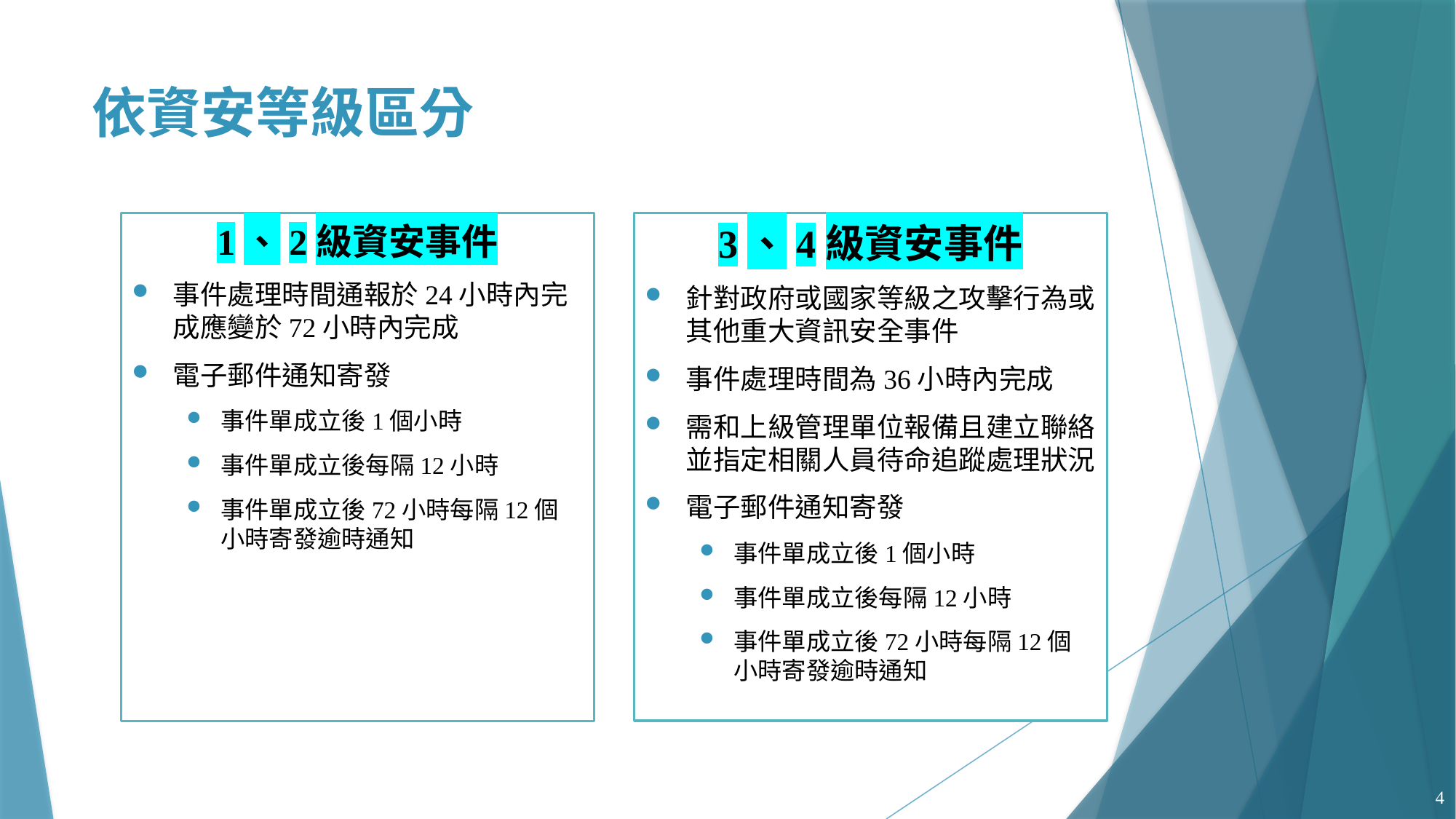

# 依資安等級區分
1、2級資安事件
事件處理時間通報於24小時內完成應變於72小時內完成
電子郵件通知寄發
事件單成立後1個小時
事件單成立後每隔12小時
事件單成立後72小時每隔12個小時寄發逾時通知
3、4級資安事件
針對政府或國家等級之攻擊行為或其他重大資訊安全事件
事件處理時間為36小時內完成
需和上級管理單位報備且建立聯絡並指定相關人員待命追蹤處理狀況
電子郵件通知寄發
事件單成立後1個小時
事件單成立後每隔12小時
事件單成立後72小時每隔12個小時寄發逾時通知

4